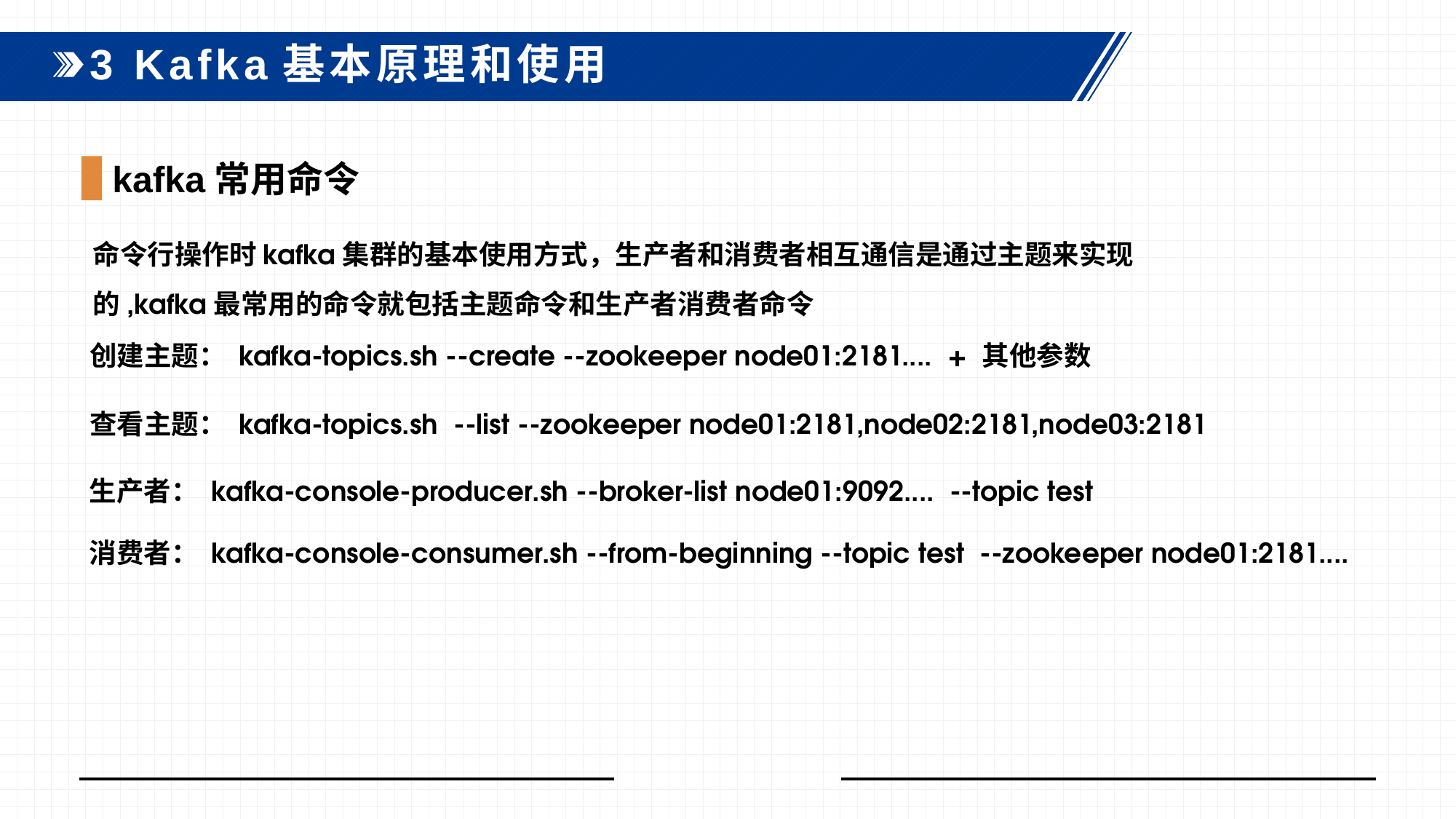

3 Kafka基本原理和使用

kafka常用命令
命令行操作时kafka集群的基本使用方式，生产者和消费者相互通信是通过主题来实现的,kafka最常用的命令就包括主题命令和生产者消费者命令
创建主题： kafka-topics.sh --create --zookeeper node01:2181....  + 其他参数
查看主题： kafka-topics.sh  --list --zookeeper node01:2181,node02:2181,node03:2181
生产者： kafka-console-producer.sh --broker-list node01:9092....  --topic test
消费者： kafka-console-consumer.sh --from-beginning --topic test  --zookeeper node01:2181....